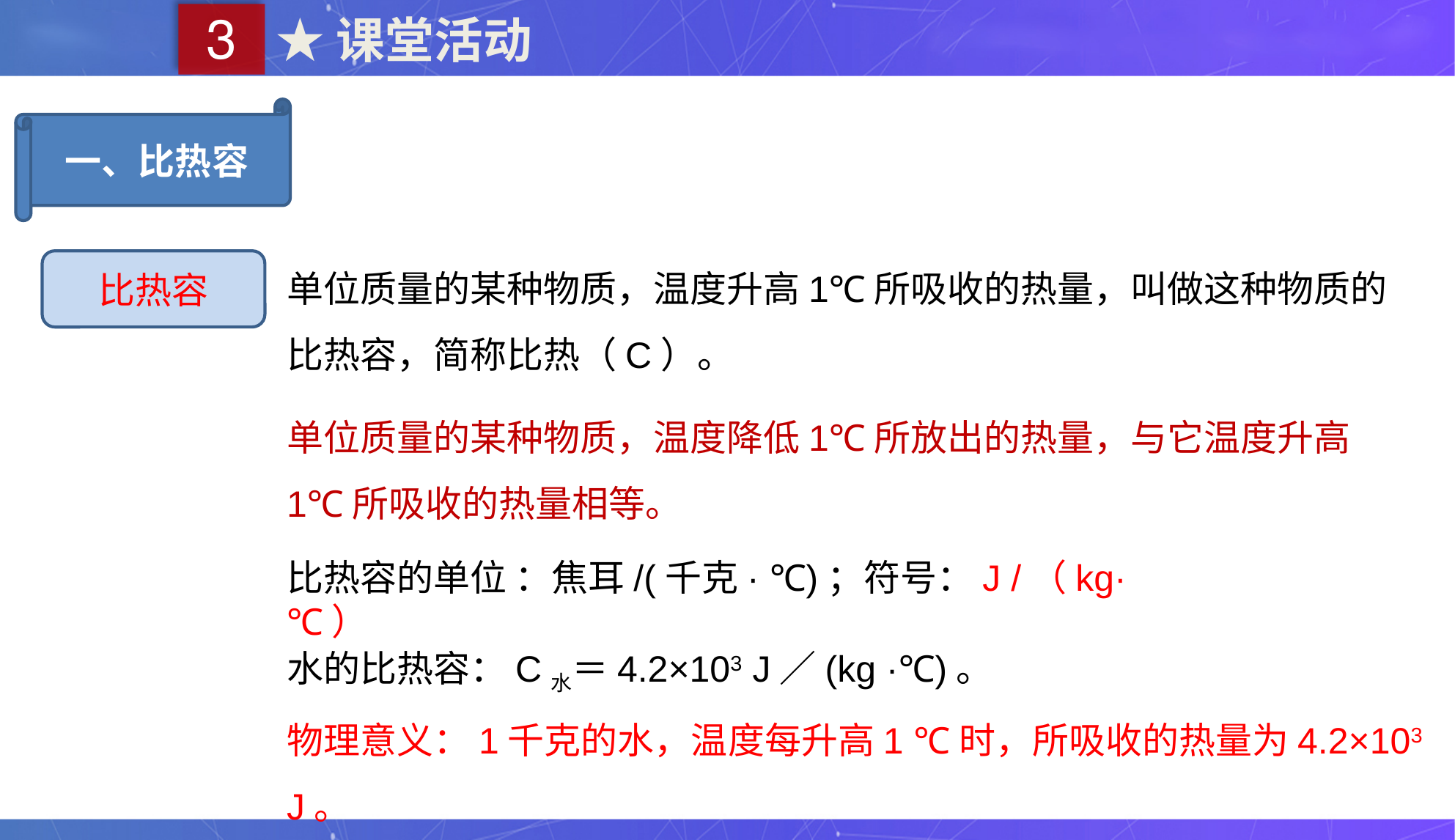

3
★课堂活动
一、比热容
单位质量的某种物质，温度升高1℃所吸收的热量，叫做这种物质的比热容，简称比热（C）。
比热容
单位质量的某种物质，温度降低1℃所放出的热量，与它温度升高1℃所吸收的热量相等。
比热容的单位 ：焦耳/(千克· ℃)；符号：J /（kg·℃）
水的比热容：C水＝4.2×103 J／(kg ·℃)。
物理意义：1千克的水，温度每升高1 ℃时，所吸收的热量为4.2×103 J。